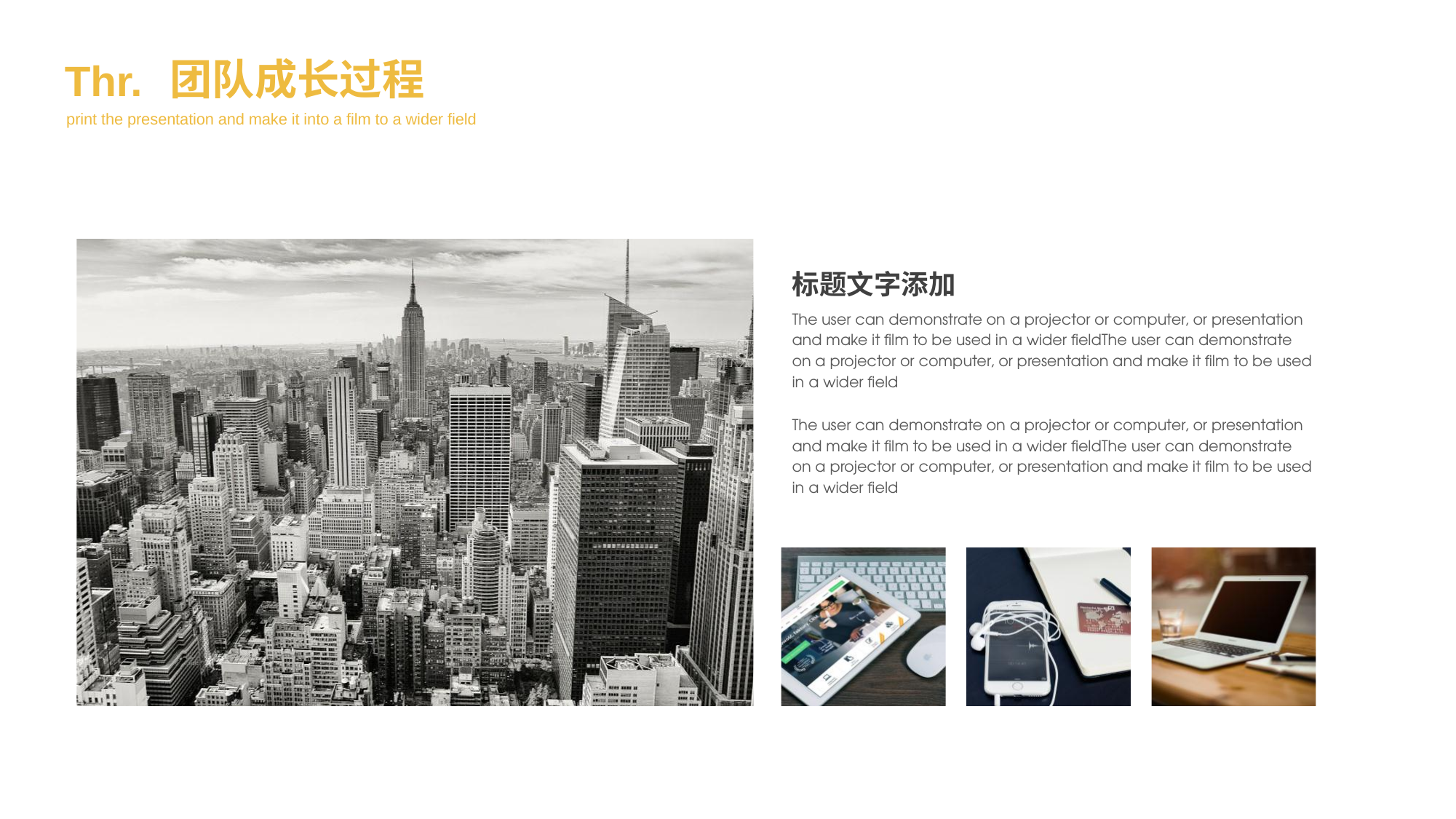

团队成长过程
Thr.
print the presentation and make it into a film to a wider field

标题文字添加
The user can demonstrate on a projector or computer, or presentation and make it film to be used in a wider fieldThe user can demonstrate on a projector or computer, or presentation and make it film to be used in a wider field
The user can demonstrate on a projector or computer, or presentation and make it film to be used in a wider fieldThe user can demonstrate on a projector or computer, or presentation and make it film to be used in a wider field